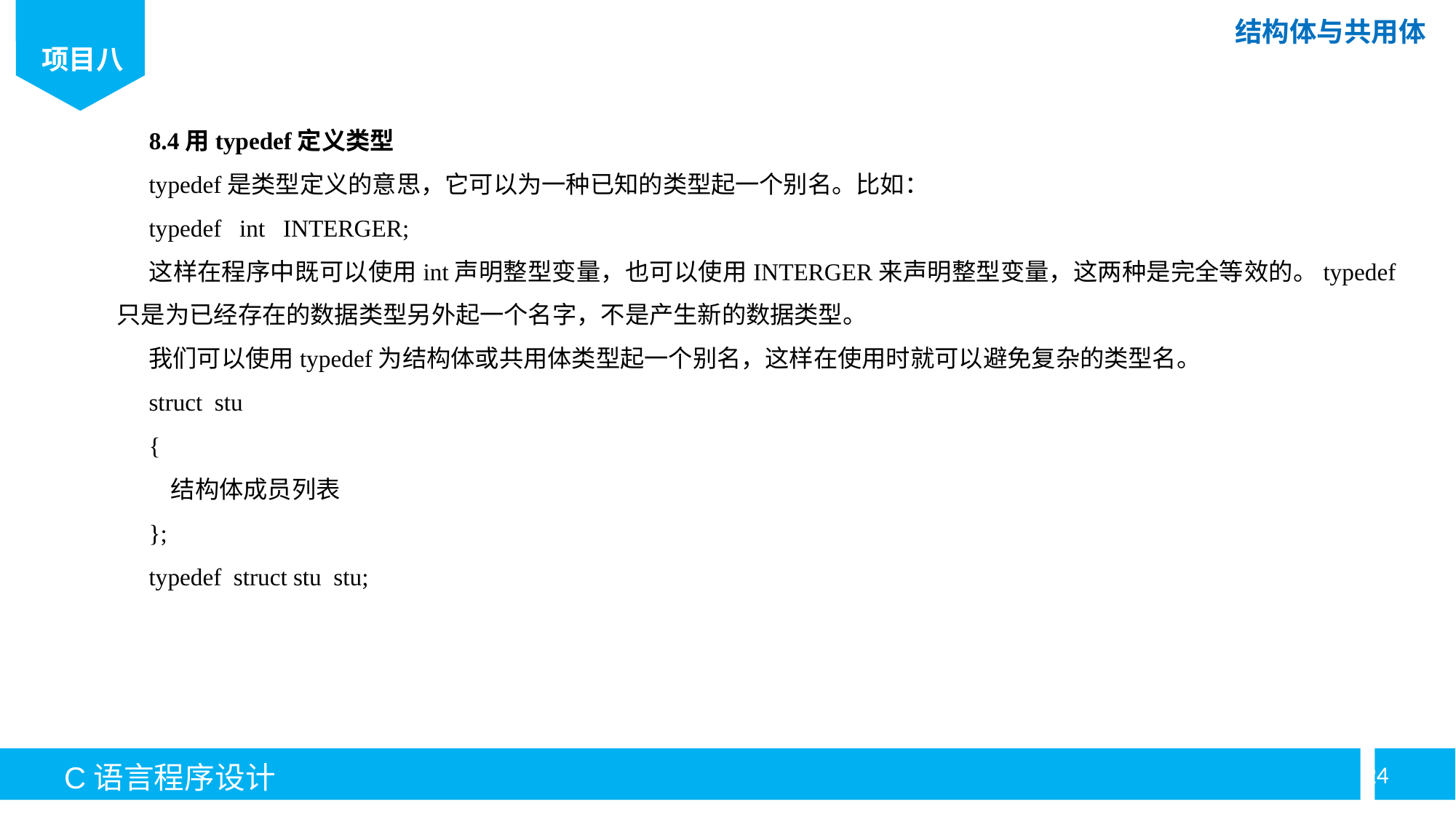

8.4用typedef定义类型
typedef是类型定义的意思，它可以为一种已知的类型起一个别名。比如：
typedef   int   INTERGER;
这样在程序中既可以使用int声明整型变量，也可以使用INTERGER来声明整型变量，这两种是完全等效的。typedef只是为已经存在的数据类型另外起一个名字，不是产生新的数据类型。
我们可以使用typedef为结构体或共用体类型起一个别名，这样在使用时就可以避免复杂的类型名。
struct  stu
{
   结构体成员列表
};
typedef  struct stu  stu;